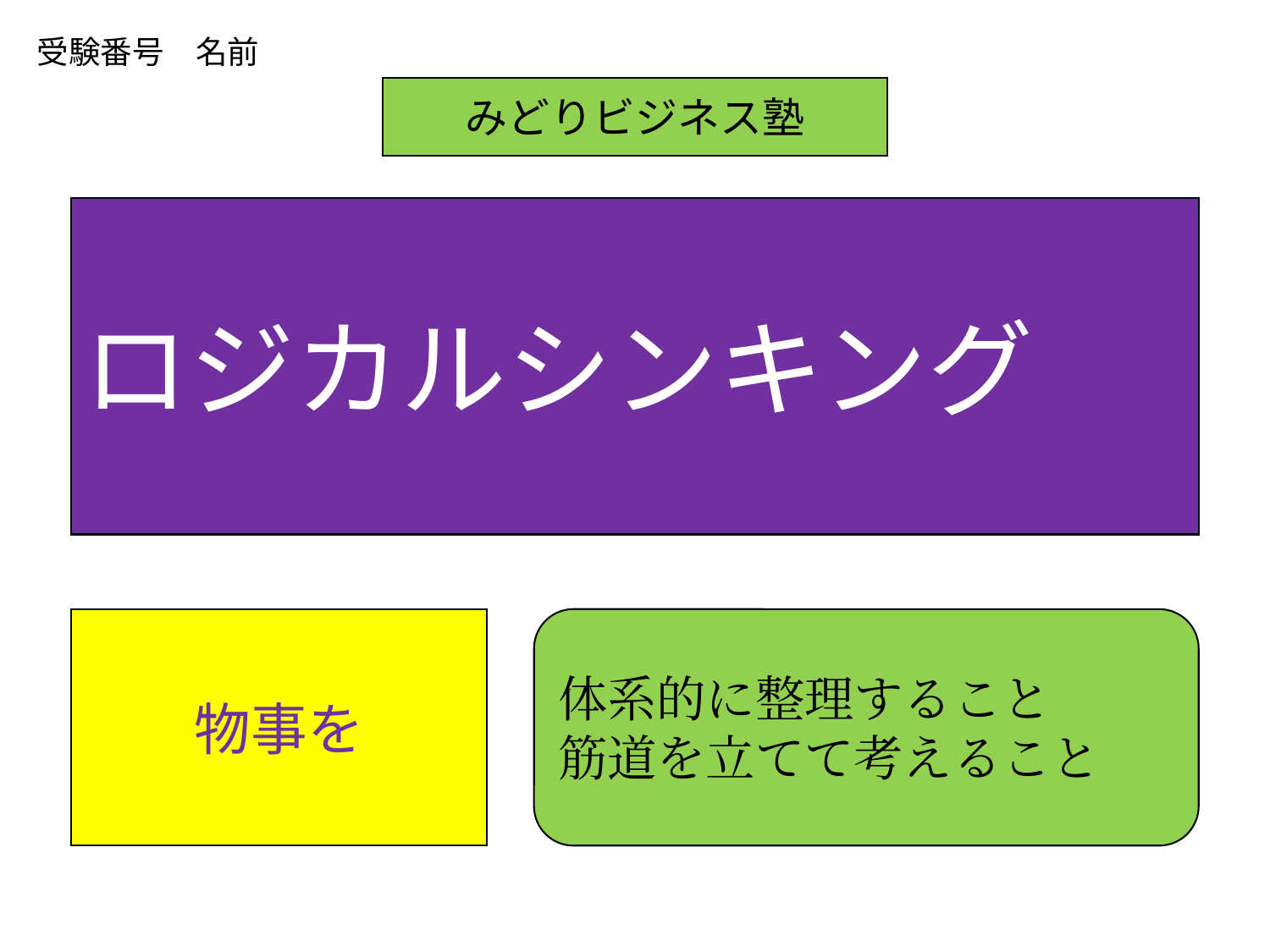

受験番号　名前
みどりビジネス塾
ロジカルシンキング
物事を
体系的に整理すること
筋道を立てて考えること